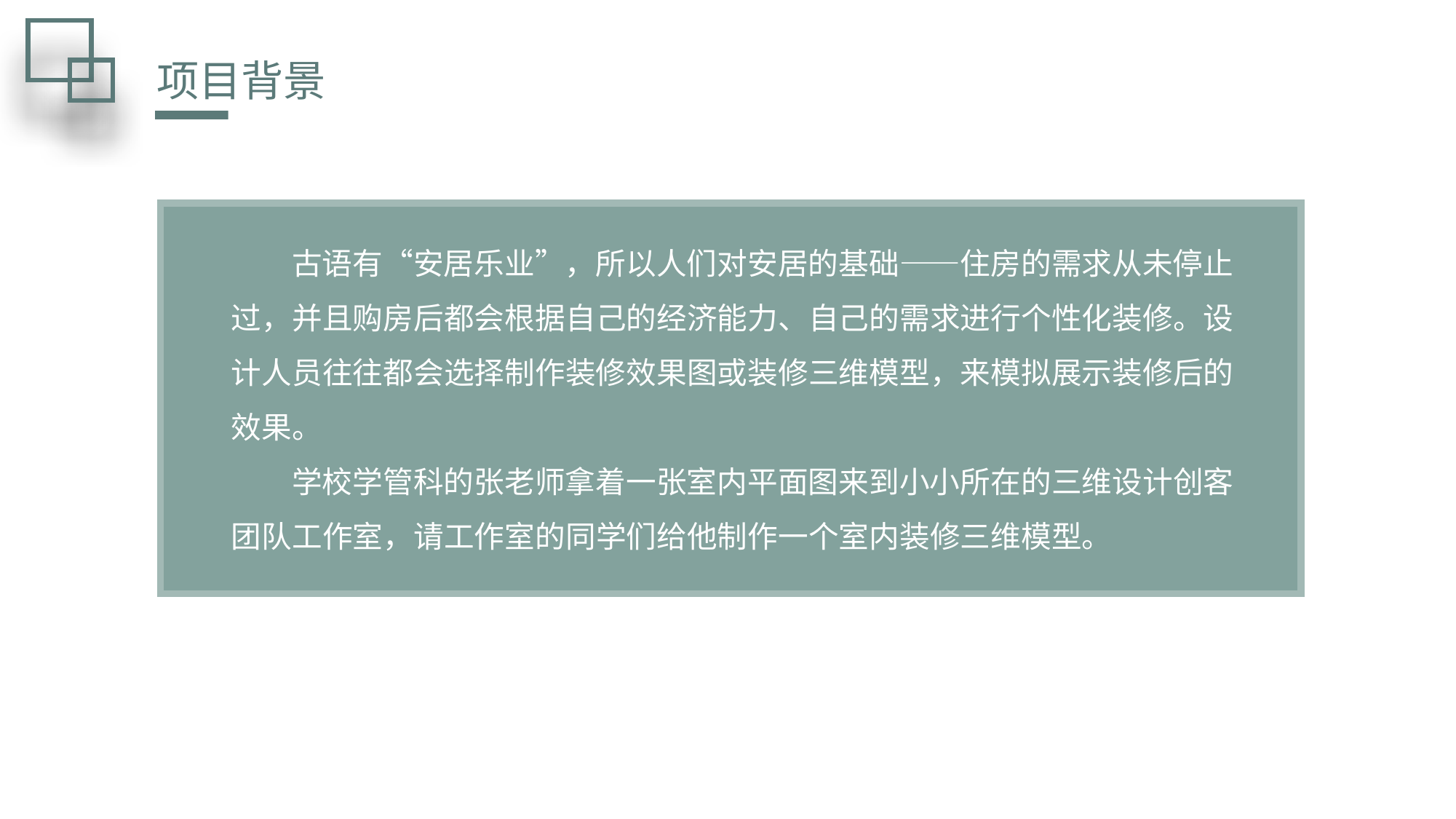

项目背景

古语有“安居乐业”，所以人们对安居的基础——住房的需求从未停止过，并且购房后都会根据自己的经济能力、自己的需求进行个性化装修。设计人员往往都会选择制作装修效果图或装修三维模型，来模拟展示装修后的效果。
学校学管科的张老师拿着一张室内平面图来到小小所在的三维设计创客团队工作室，请工作室的同学们给他制作一个室内装修三维模型。